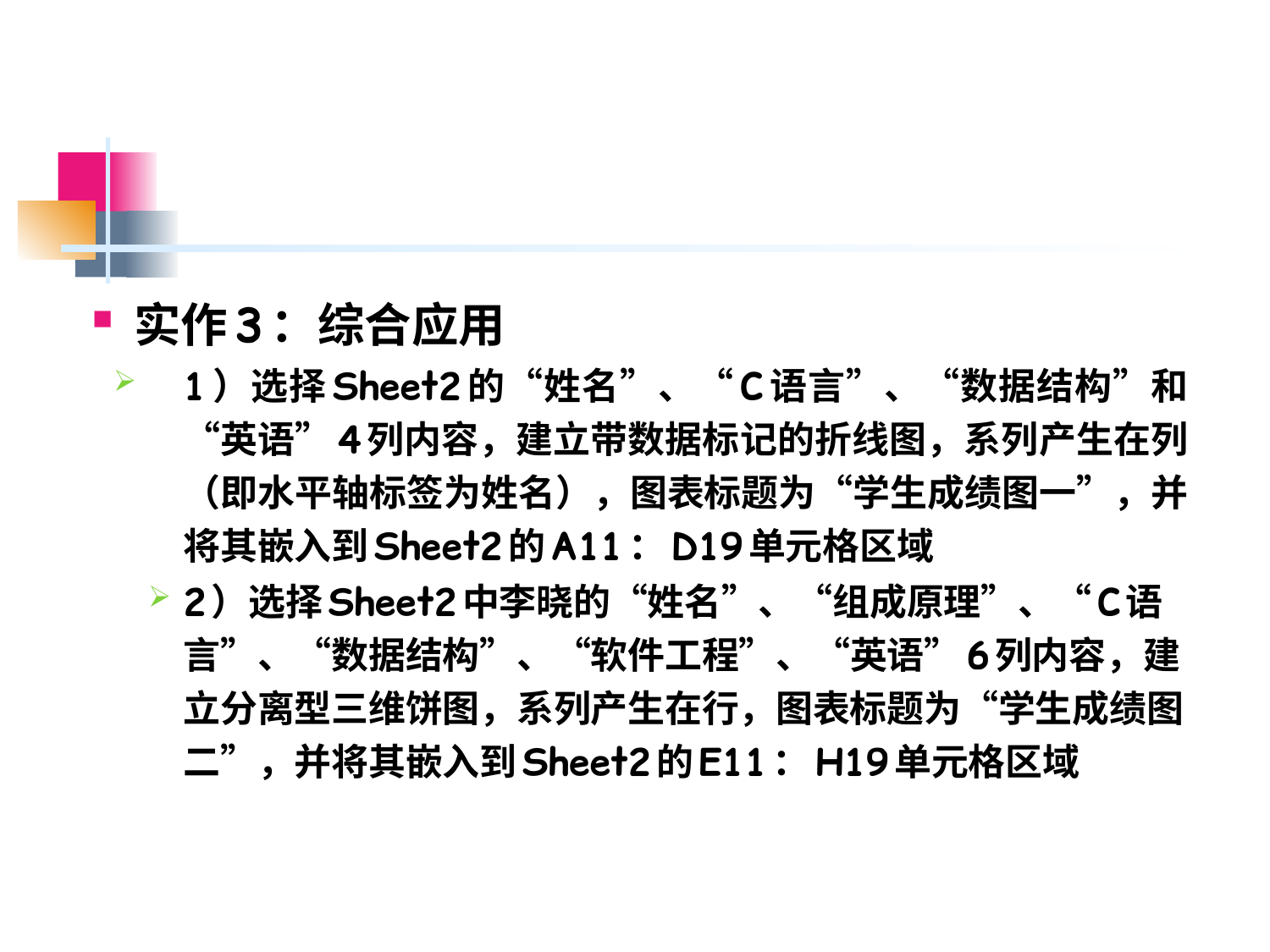

#
实作3：综合应用
1）选择Sheet2的“姓名”、“C语言”、“数据结构”和“英语”4列内容，建立带数据标记的折线图，系列产生在列（即水平轴标签为姓名），图表标题为“学生成绩图一”，并将其嵌入到Sheet2的A11：D19单元格区域
2）选择Sheet2中李晓的“姓名”、“组成原理”、“C语言”、“数据结构”、“软件工程”、“英语”6列内容，建立分离型三维饼图，系列产生在行，图表标题为“学生成绩图二”，并将其嵌入到Sheet2的E11：H19单元格区域